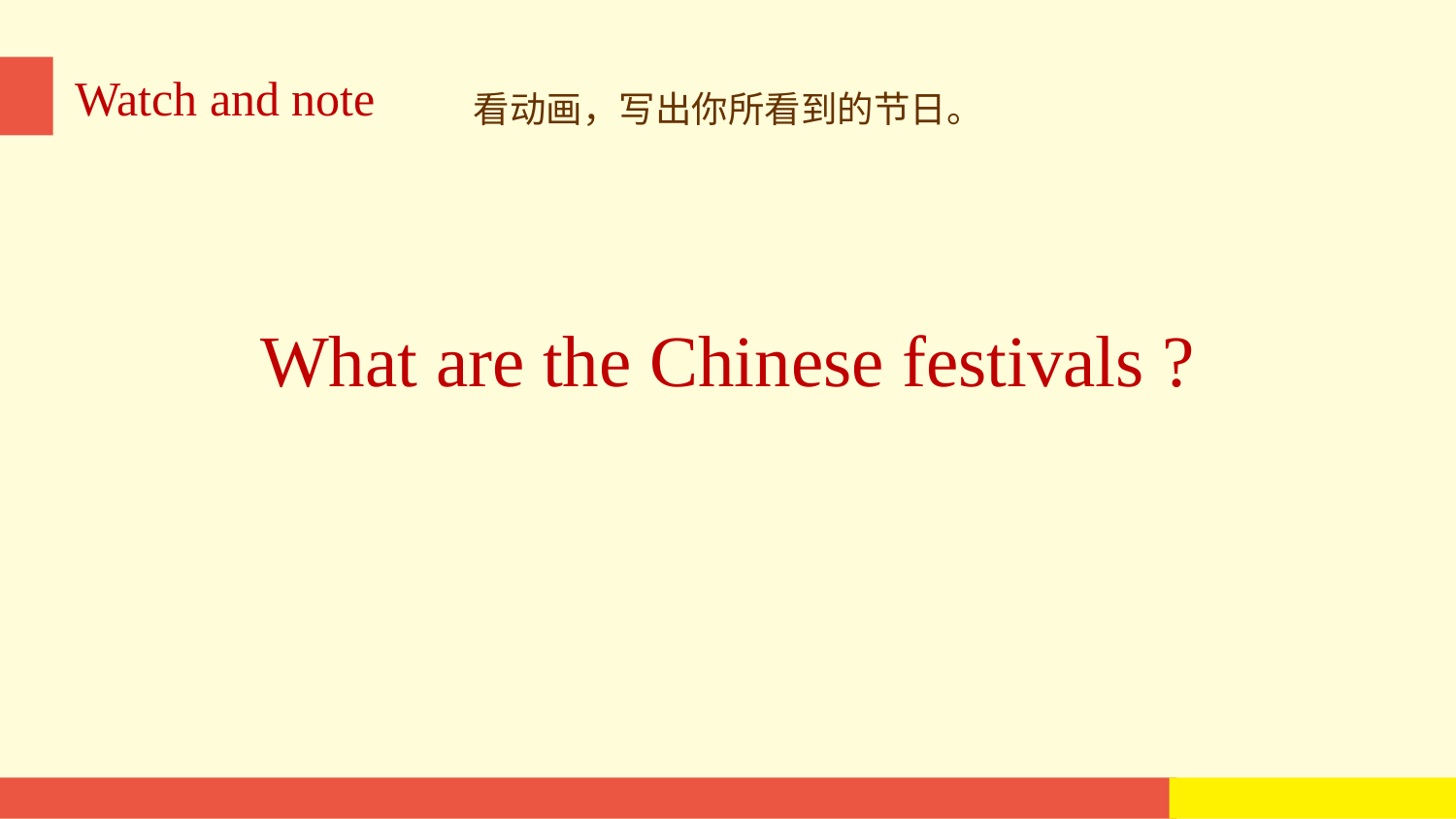

Watch and note
看动画，写出你所看到的节日。
What are the Chinese festivals ?